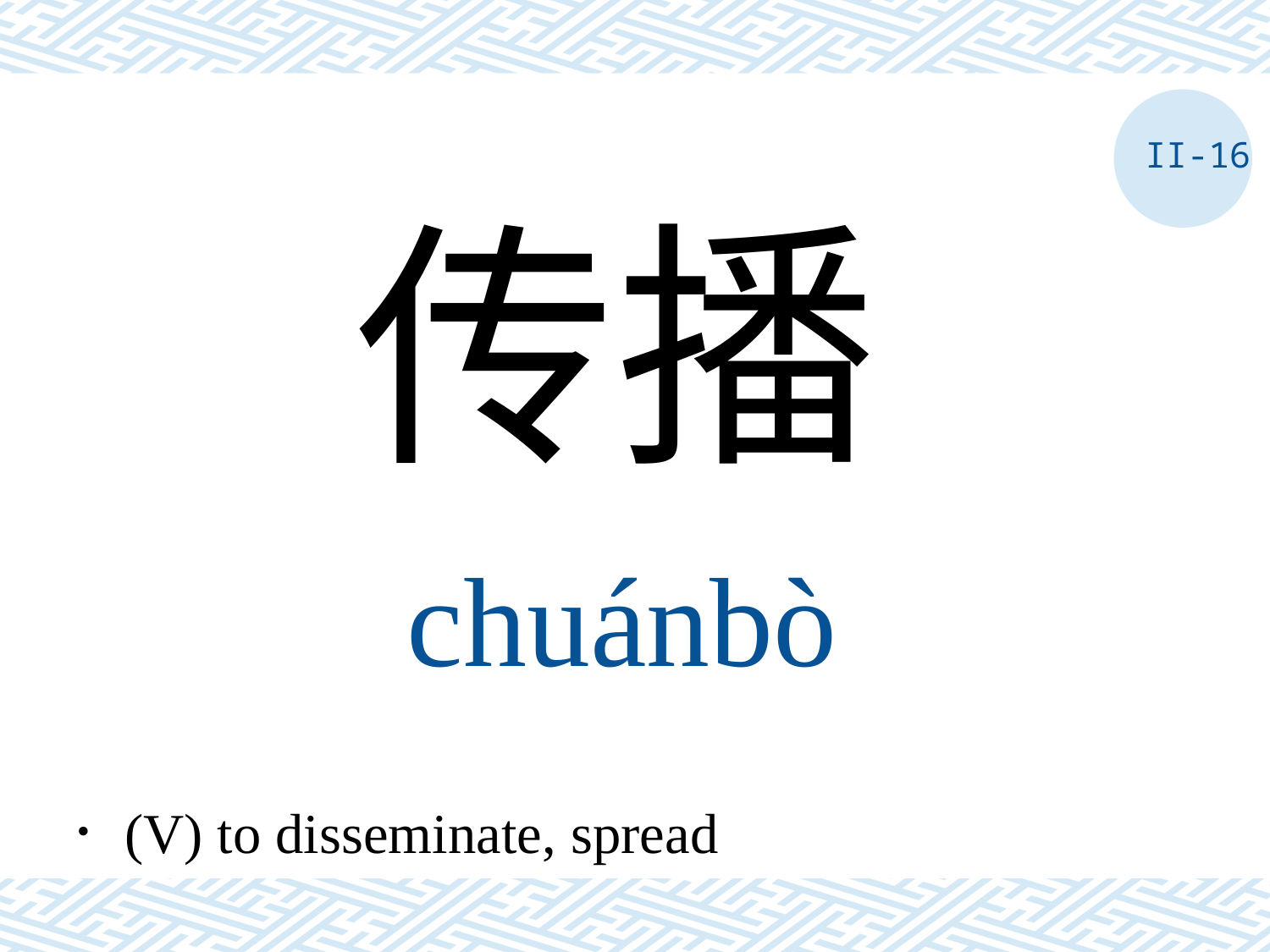

II-16

传播
chuánbò
．(V) to disseminate, spread